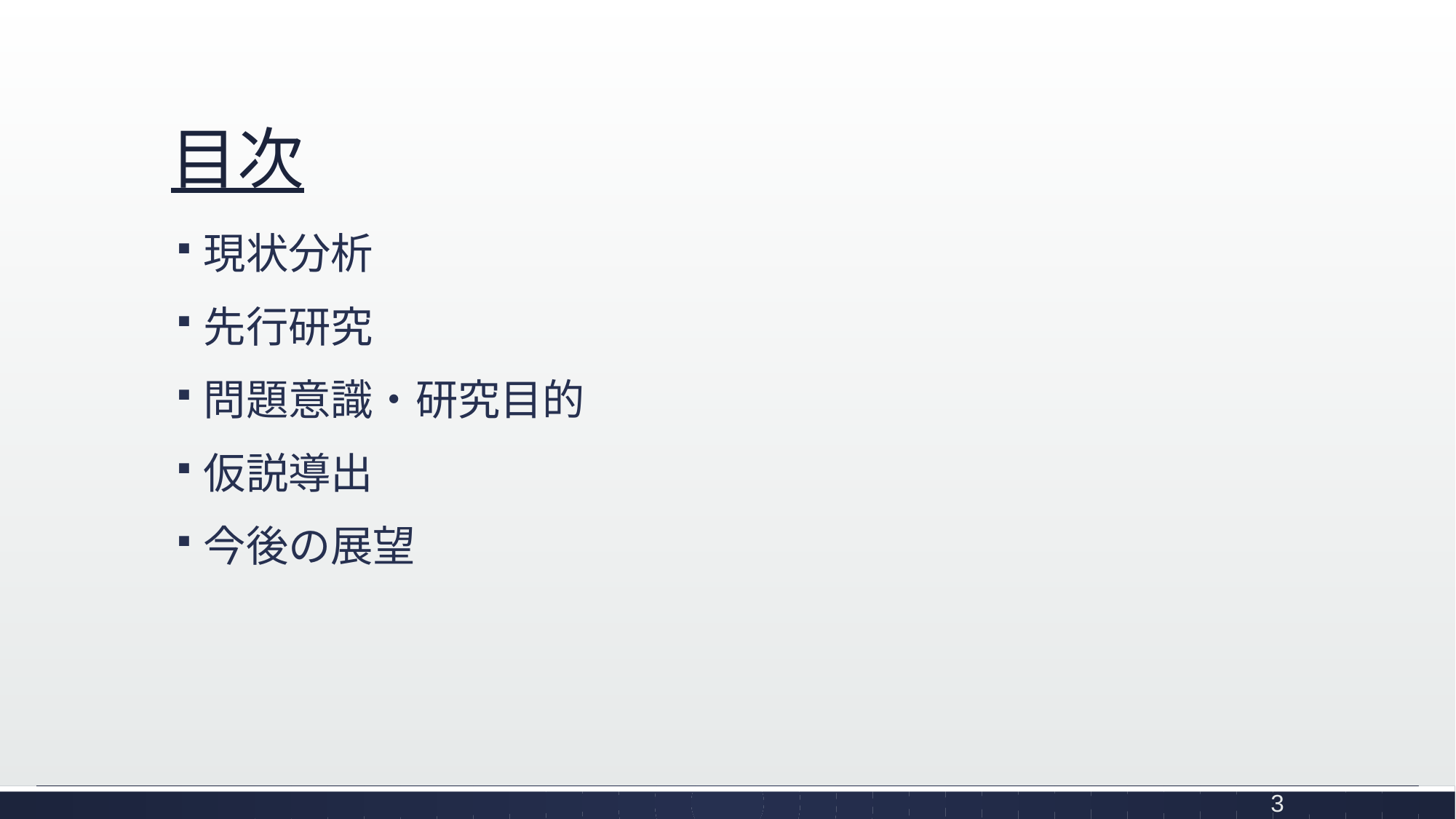

# 目次
現状分析
先行研究
問題意識・研究目的
仮説導出
今後の展望
3